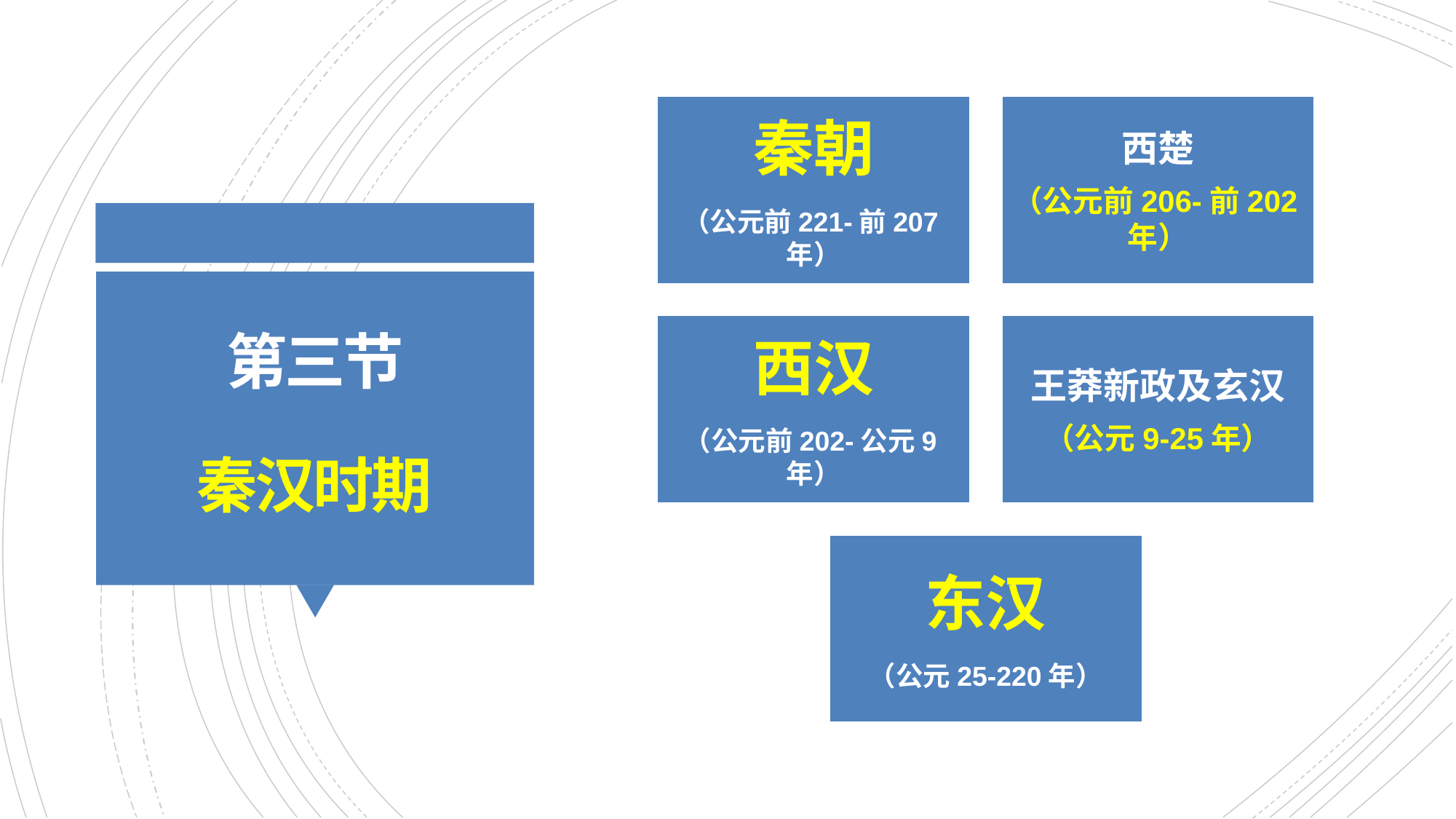

秦朝
（公元前221-前207年）
西楚
（公元前206-前202年）
西汉
（公元前202-公元9年）
王莽新政及玄汉
（公元9-25年）
东汉
（公元25-220年）
# 第三节 秦汉时期